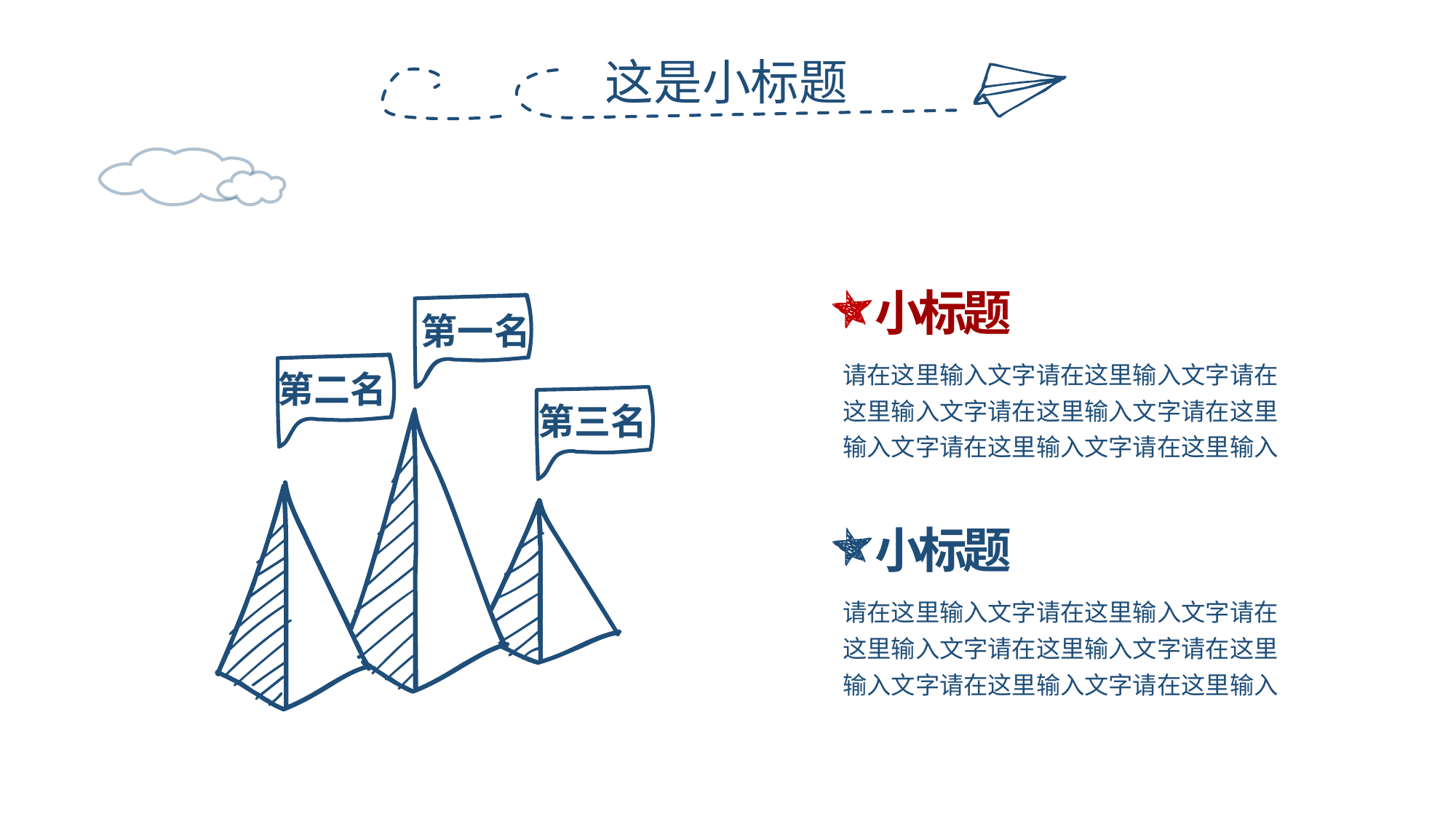

这是小标题

小标题

第一名
请在这里输入文字请在这里输入文字请在这里输入文字请在这里输入文字请在这里输入文字请在这里输入文字请在这里输入
第二名
第三名
小标题

请在这里输入文字请在这里输入文字请在这里输入文字请在这里输入文字请在这里输入文字请在这里输入文字请在这里输入